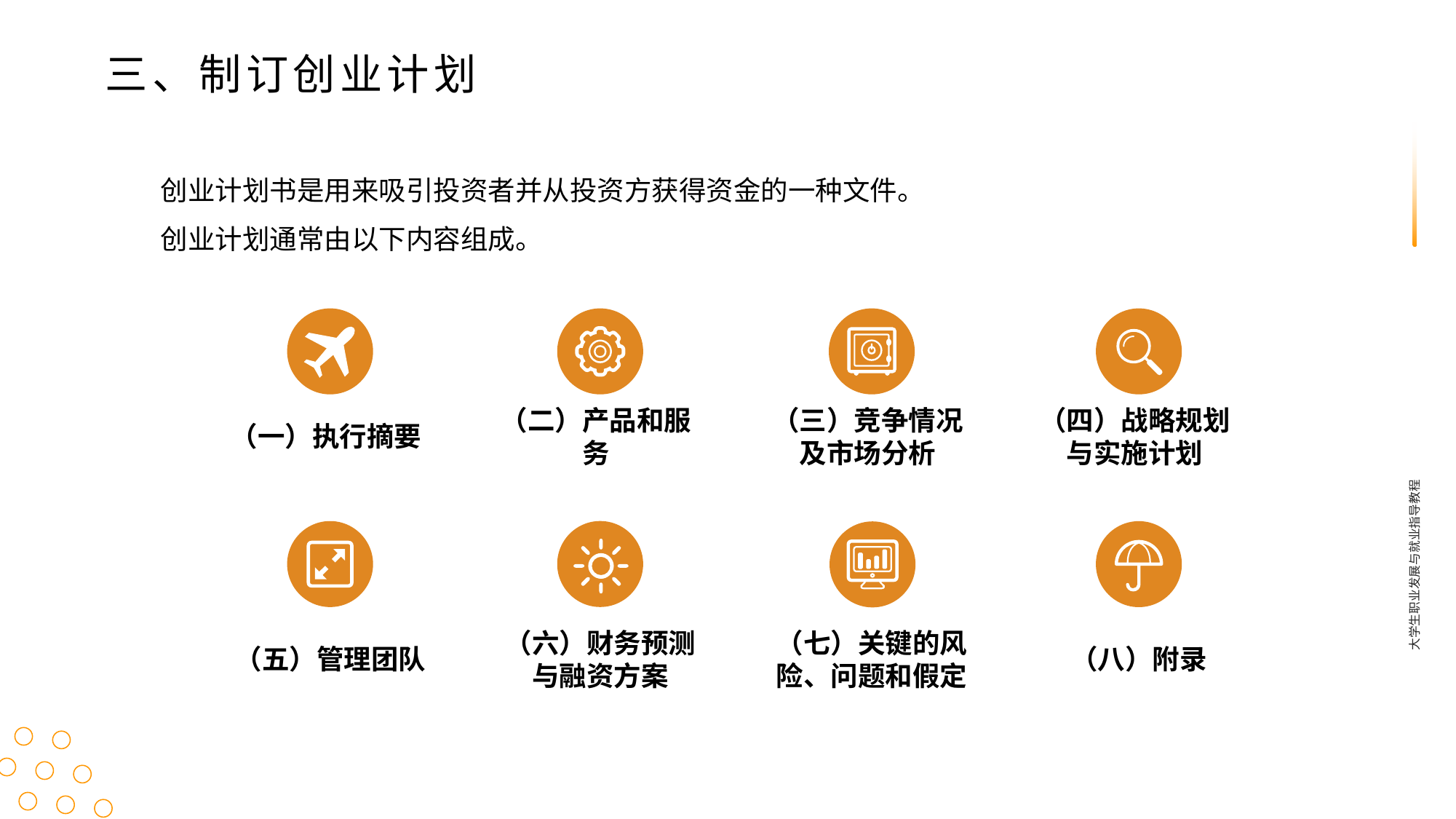

三、制订创业计划

创业计划书是用来吸引投资者并从投资方获得资金的一种文件。
创业计划通常由以下内容组成。

（一）执行摘要
（二）产品和服务
（三）竞争情况及市场分析
（四）战略规划与实施计划
大学生职业发展与就业指导教程

（五）管理团队
（六）财务预测与融资方案
（七）关键的风险、问题和假定
（八）附录